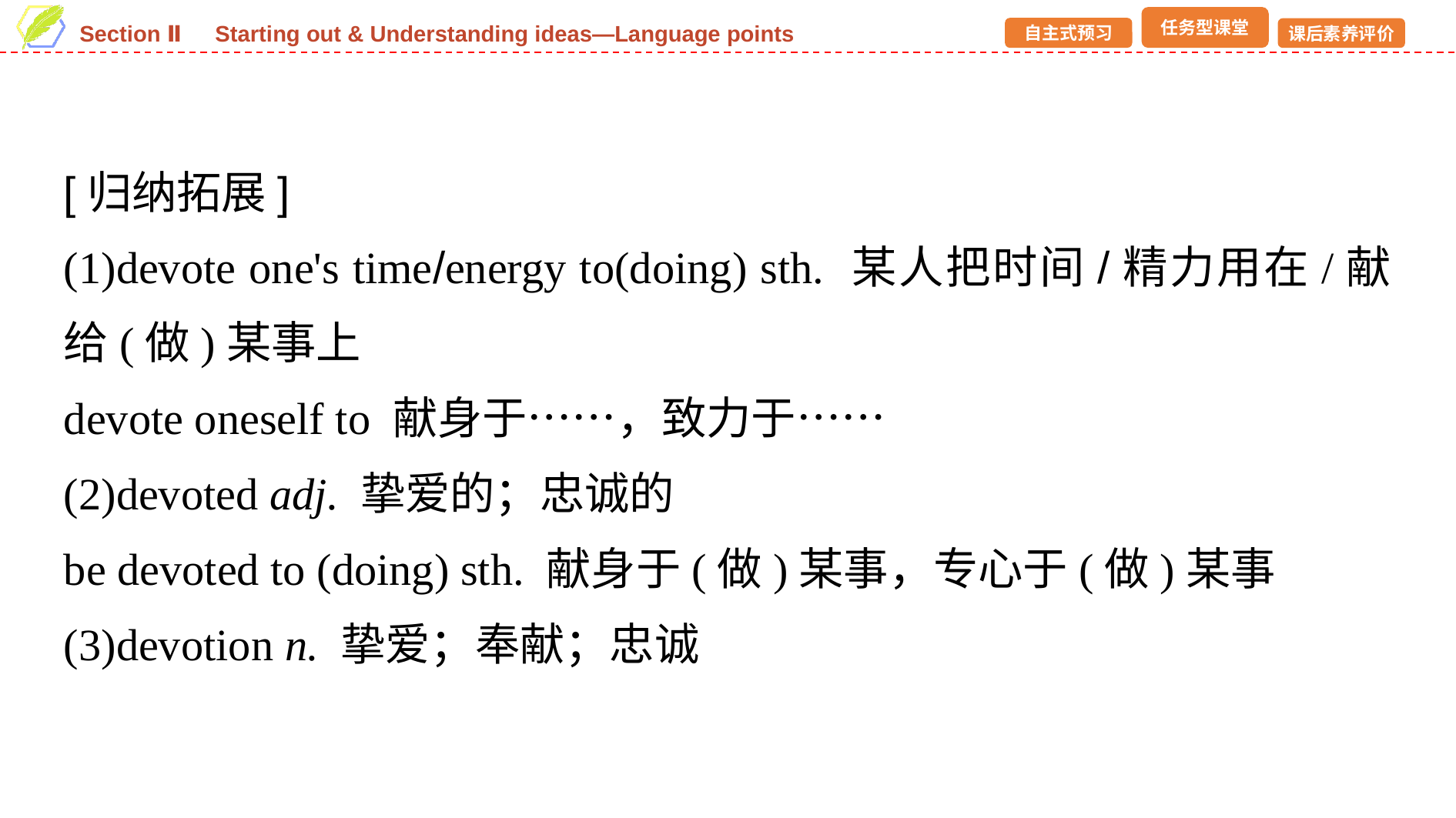

[归纳拓展]
(1)devote one's time/energy to(doing) sth. 某人把时间/精力用在/献给(做)某事上
devote oneself to 献身于……，致力于……
(2)devoted adj. 挚爱的；忠诚的
be devoted to (doing) sth. 献身于(做)某事，专心于(做)某事
(3)devotion n. 挚爱；奉献；忠诚